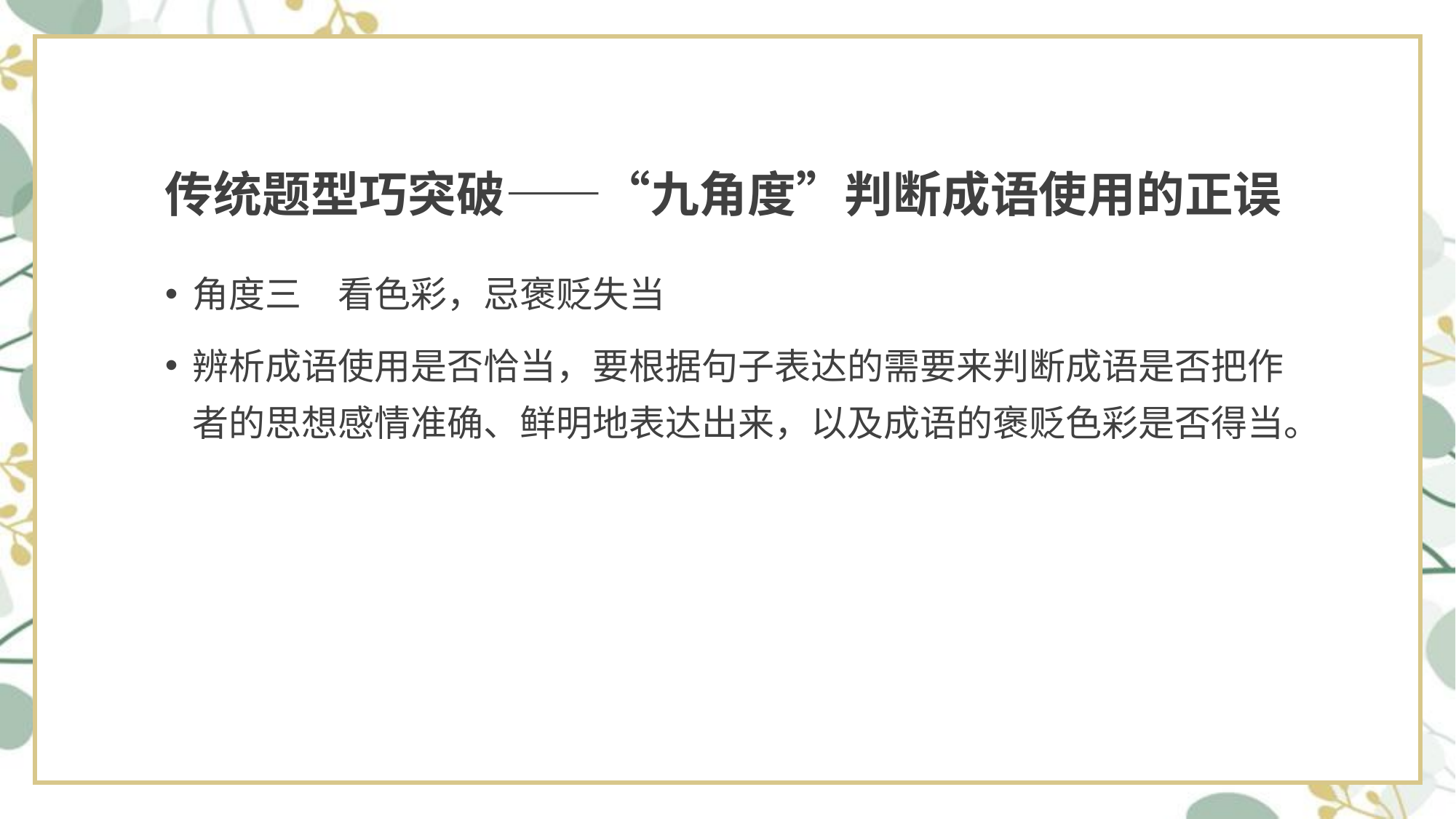

# 传统题型巧突破——“九角度”判断成语使用的正误
角度三　看色彩，忌褒贬失当
辨析成语使用是否恰当，要根据句子表达的需要来判断成语是否把作者的思想感情准确、鲜明地表达出来，以及成语的褒贬色彩是否得当。